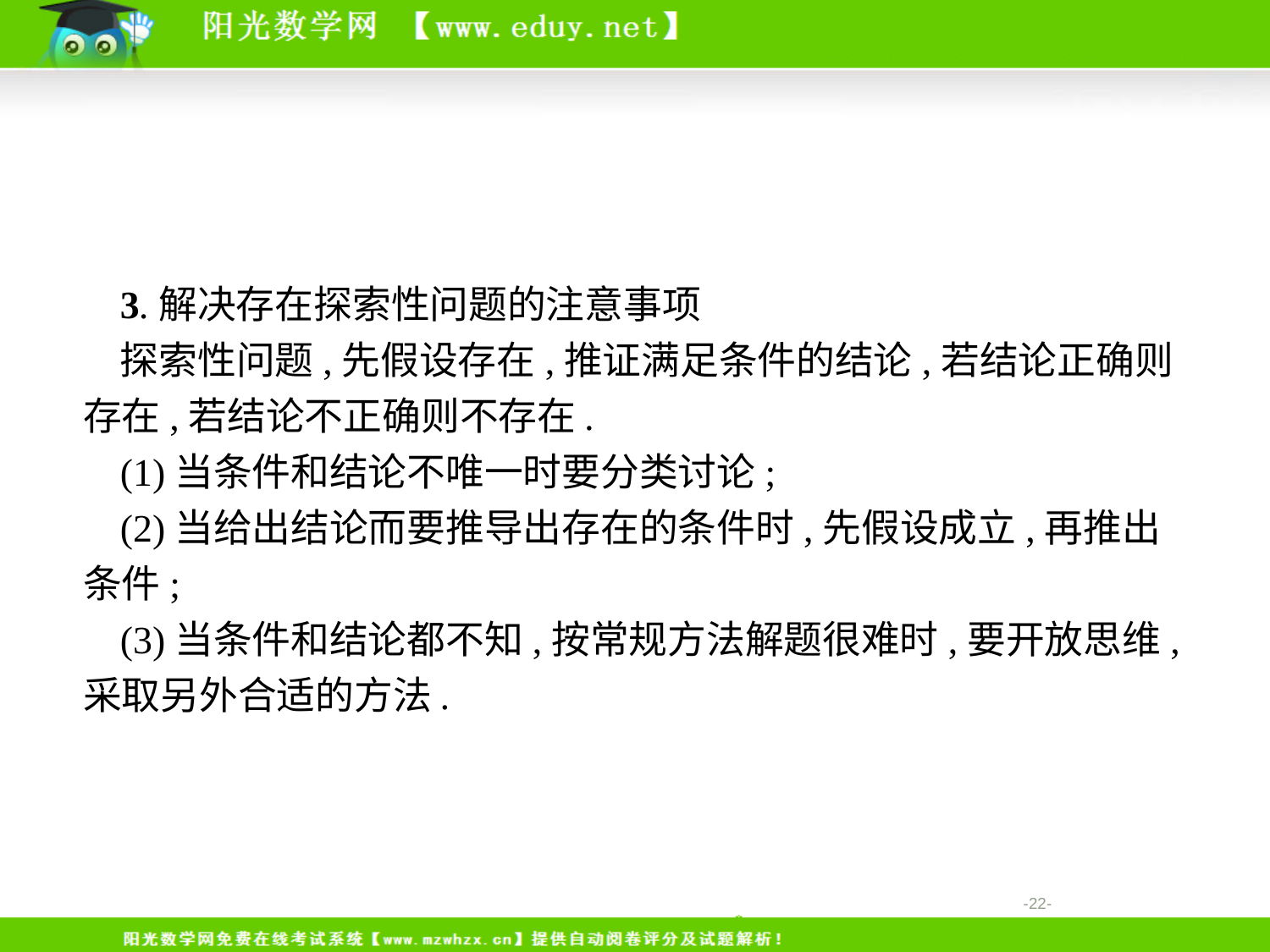

3.解决存在探索性问题的注意事项
探索性问题,先假设存在,推证满足条件的结论,若结论正确则存在,若结论不正确则不存在.
(1)当条件和结论不唯一时要分类讨论;
(2)当给出结论而要推导出存在的条件时,先假设成立,再推出条件;
(3)当条件和结论都不知,按常规方法解题很难时,要开放思维,采取另外合适的方法.
-22-